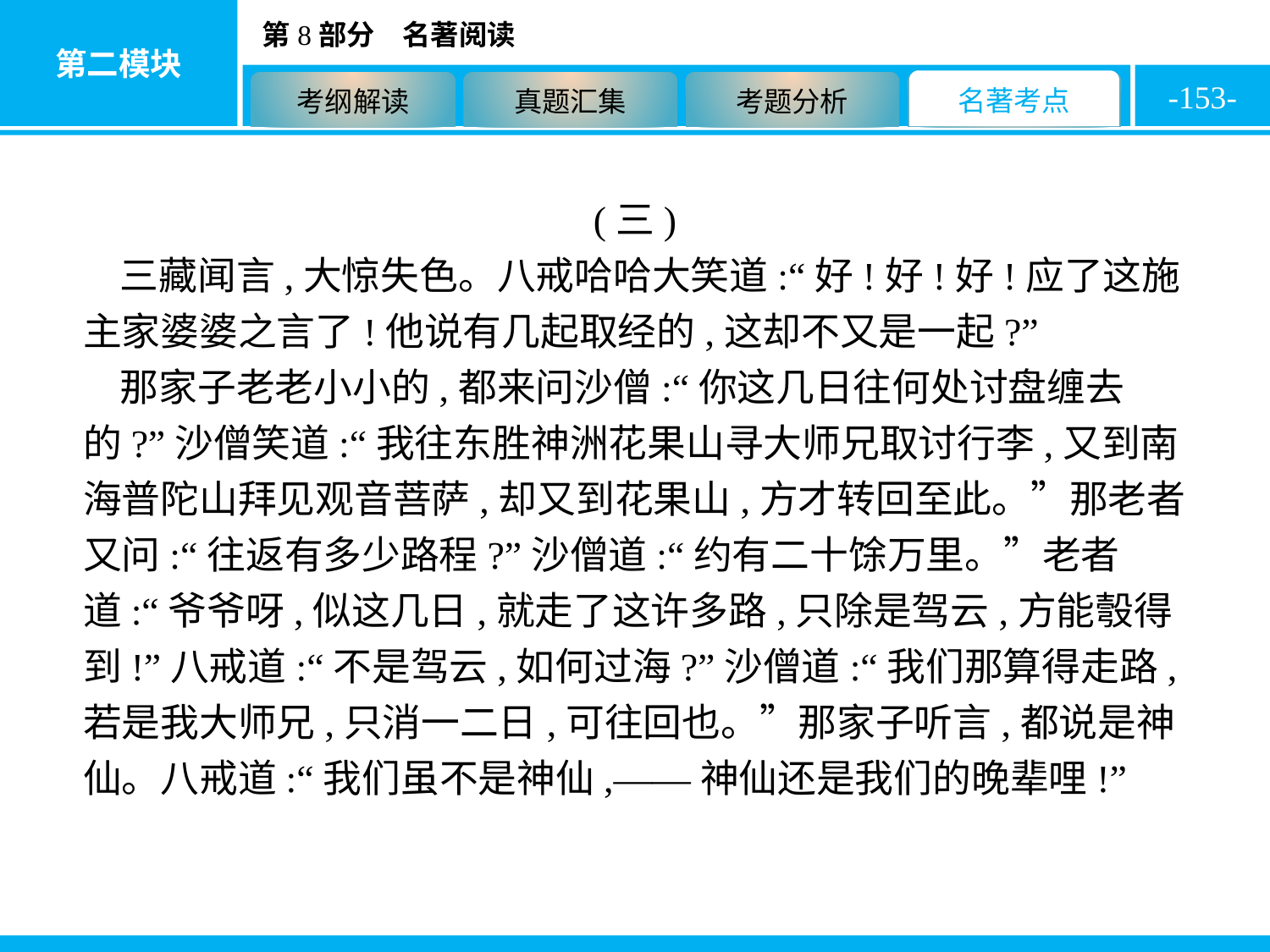

-153-
(三)
三藏闻言,大惊失色。八戒哈哈大笑道:“好!好!好!应了这施主家婆婆之言了!他说有几起取经的,这却不又是一起?”
那家子老老小小的,都来问沙僧:“你这几日往何处讨盘缠去的?”沙僧笑道:“我往东胜神洲花果山寻大师兄取讨行李,又到南海普陀山拜见观音菩萨,却又到花果山,方才转回至此。”那老者又问:“往返有多少路程?”沙僧道:“约有二十馀万里。”老者道:“爷爷呀,似这几日,就走了这许多路,只除是驾云,方能彀得到!”八戒道:“不是驾云,如何过海?”沙僧道:“我们那算得走路,若是我大师兄,只消一二日,可往回也。”那家子听言,都说是神仙。八戒道:“我们虽不是神仙,——神仙还是我们的晚辈哩!”